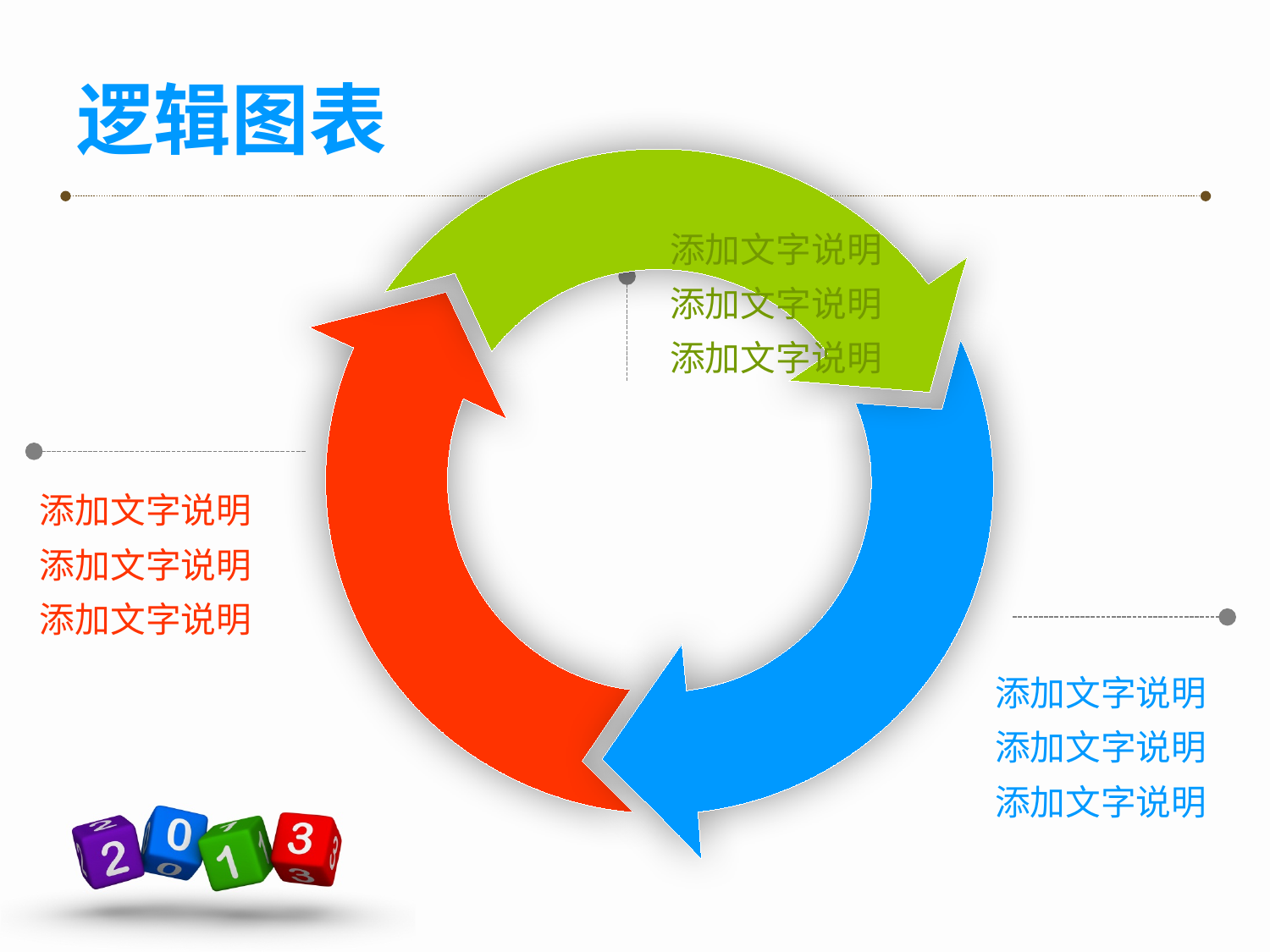

# 逻辑图表

添加文字说明
添加文字说明
添加文字说明

添加文字说明
添加文字说明
添加文字说明

添加文字说明
添加文字说明
添加文字说明